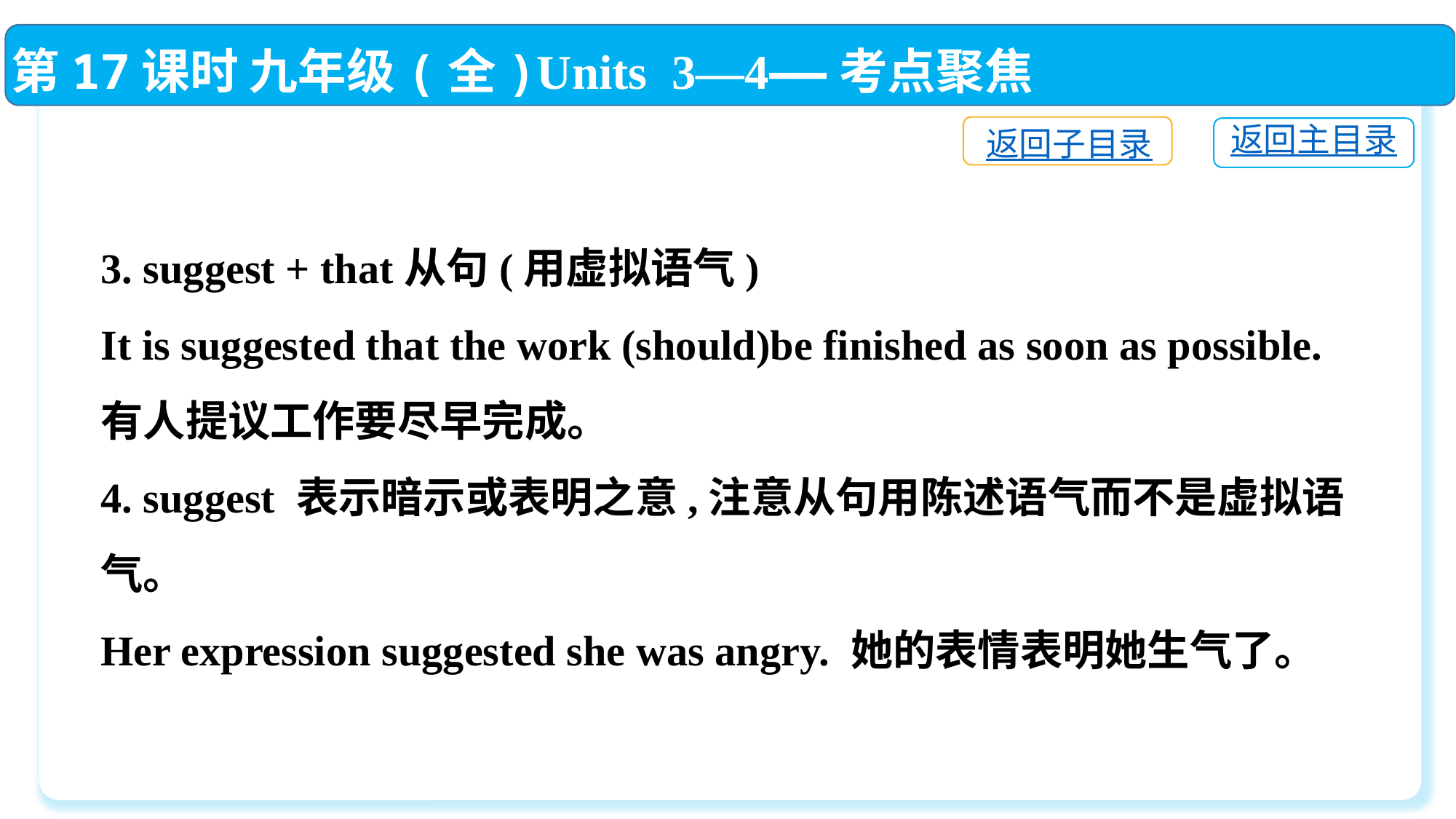

第17课时 九年级(全)Units  3—4——考点聚焦

返回子目录
返回主目录
3. suggest + that从句(用虚拟语气)
It is suggested that the work (should)be finished as soon as possible. 有人提议工作要尽早完成。
4. suggest 表示暗示或表明之意,注意从句用陈述语气而不是虚拟语气。
Her expression suggested she was angry. 她的表情表明她生气了。